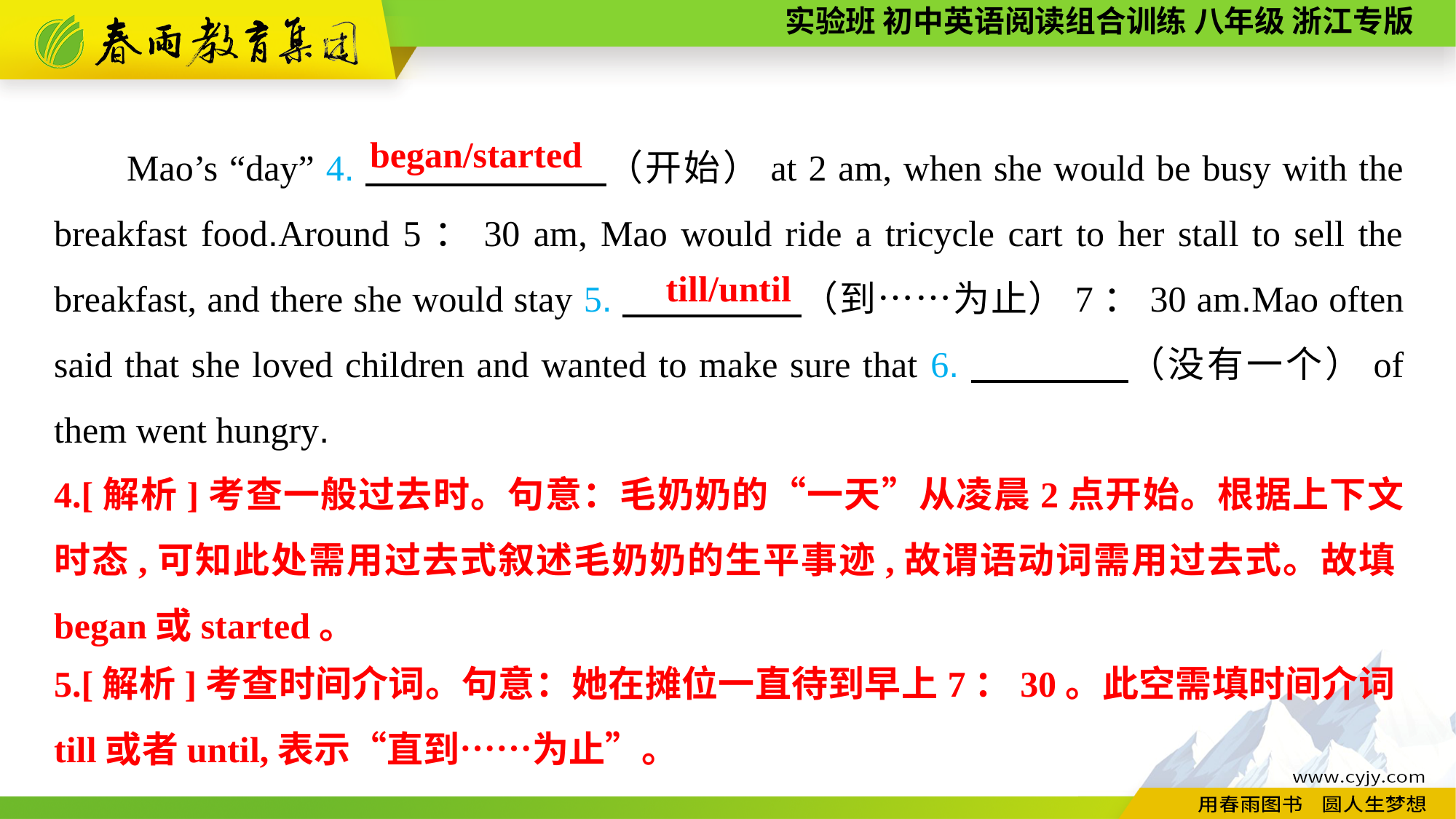

Mao’s “day” 4.　　        　　（开始）at 2 am, when she would be busy with the breakfast food.Around 5：30 am, Mao would ride a tricycle cart to her stall to sell the breakfast, and there she would stay 5.　　　   　（到……为止）7：30 am.Mao often said that she loved children and wanted to make sure that 6.　　　　（没有一个）of them went hungry.
began/started
till/until
4.[解析]考查一般过去时。句意：毛奶奶的“一天”从凌晨2点开始。根据上下文时态,可知此处需用过去式叙述毛奶奶的生平事迹,故谓语动词需用过去式。故填began或started。
5.[解析]考查时间介词。句意：她在摊位一直待到早上7：30。此空需填时间介词till或者until,表示“直到……为止”。